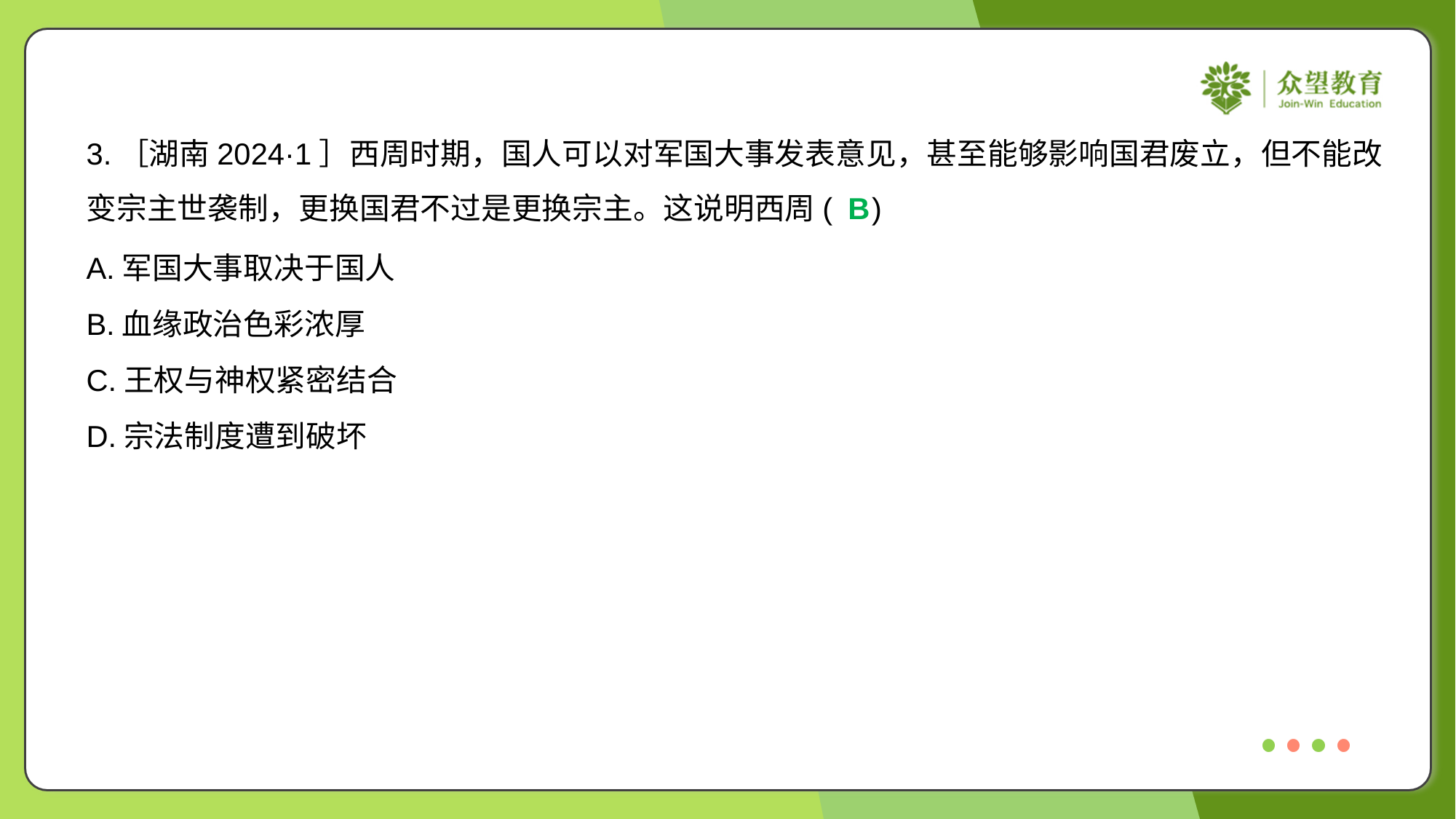

3.［湖南2024·1］西周时期，国人可以对军国大事发表意见，甚至能够影响国君废立，但不能改
变宗主世袭制，更换国君不过是更换宗主。这说明西周(     )
B
A.军国大事取决于国人
B.血缘政治色彩浓厚
C.王权与神权紧密结合
D.宗法制度遭到破坏